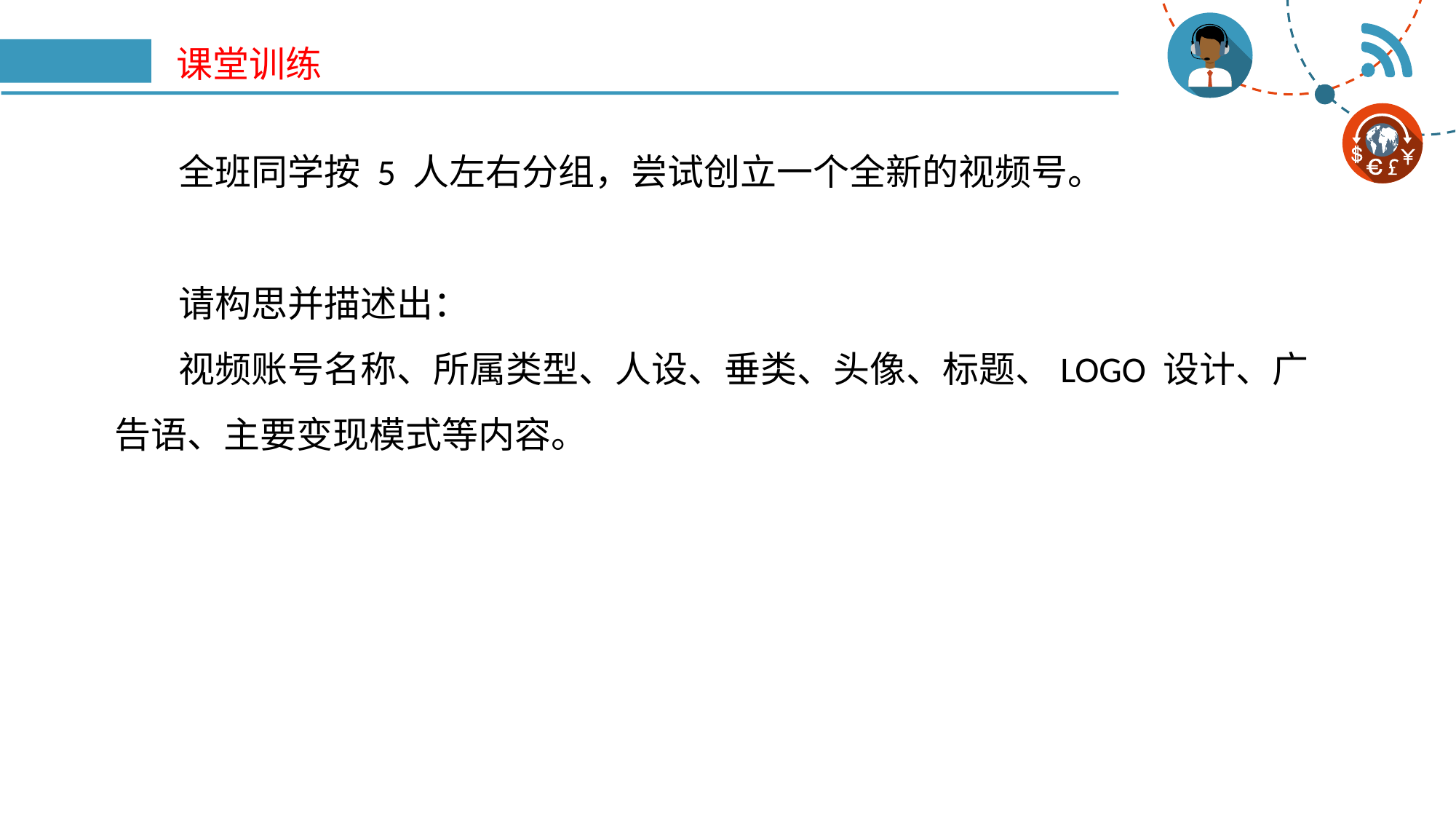

# 课堂训练
全班同学按 5 人左右分组，尝试创立一个全新的视频号。

请构思并描述出：
视频账号名称、所属类型、人设、垂类、头像、标题、LOGO 设计、广告语、主要变现模式等内容。